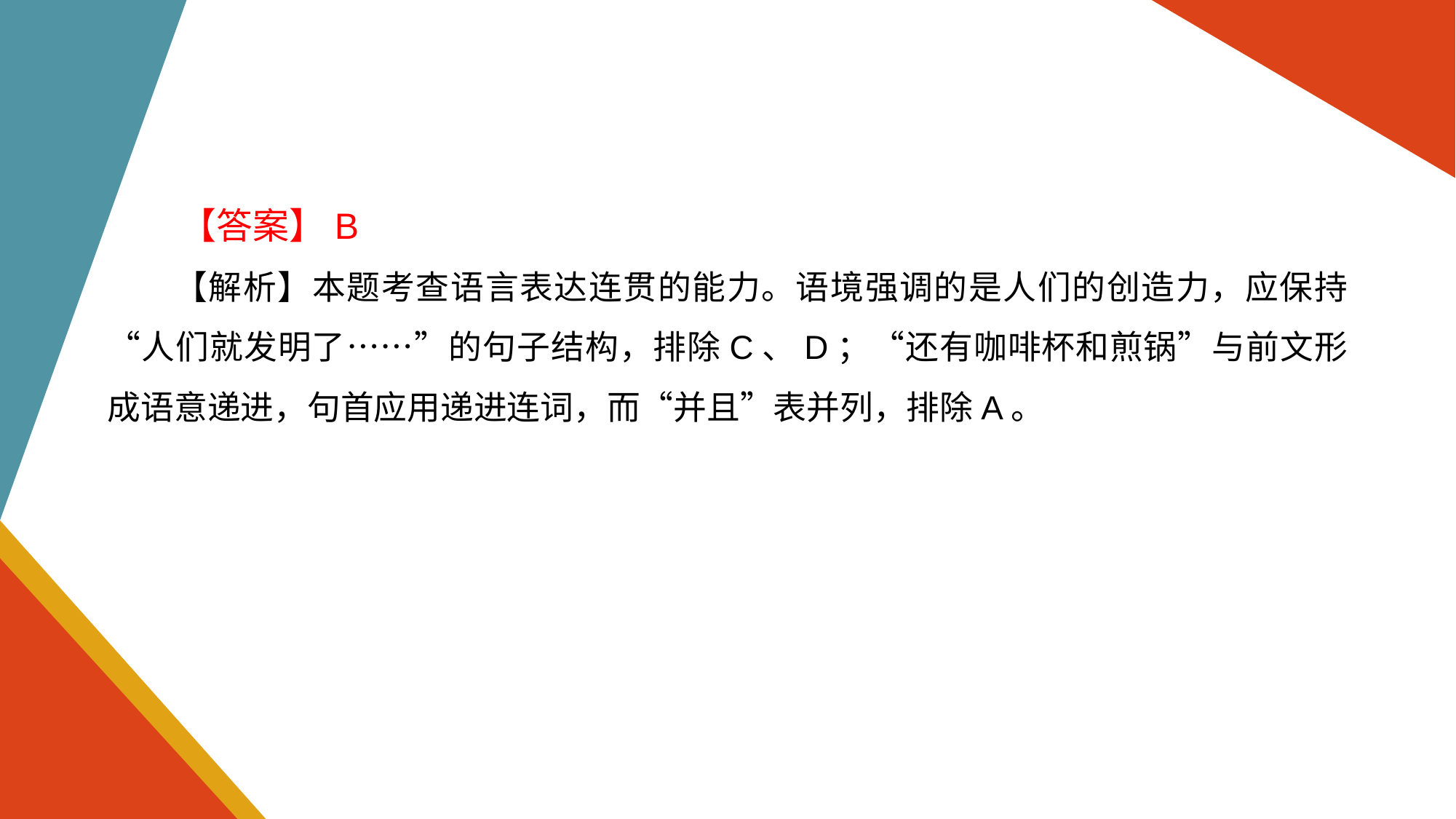

【答案】B
【解析】本题考查语言表达连贯的能力。语境强调的是人们的创造力，应保持“人们就发明了……”的句子结构，排除C、D；“还有咖啡杯和煎锅”与前文形成语意递进，句首应用递进连词，而“并且”表并列，排除A。